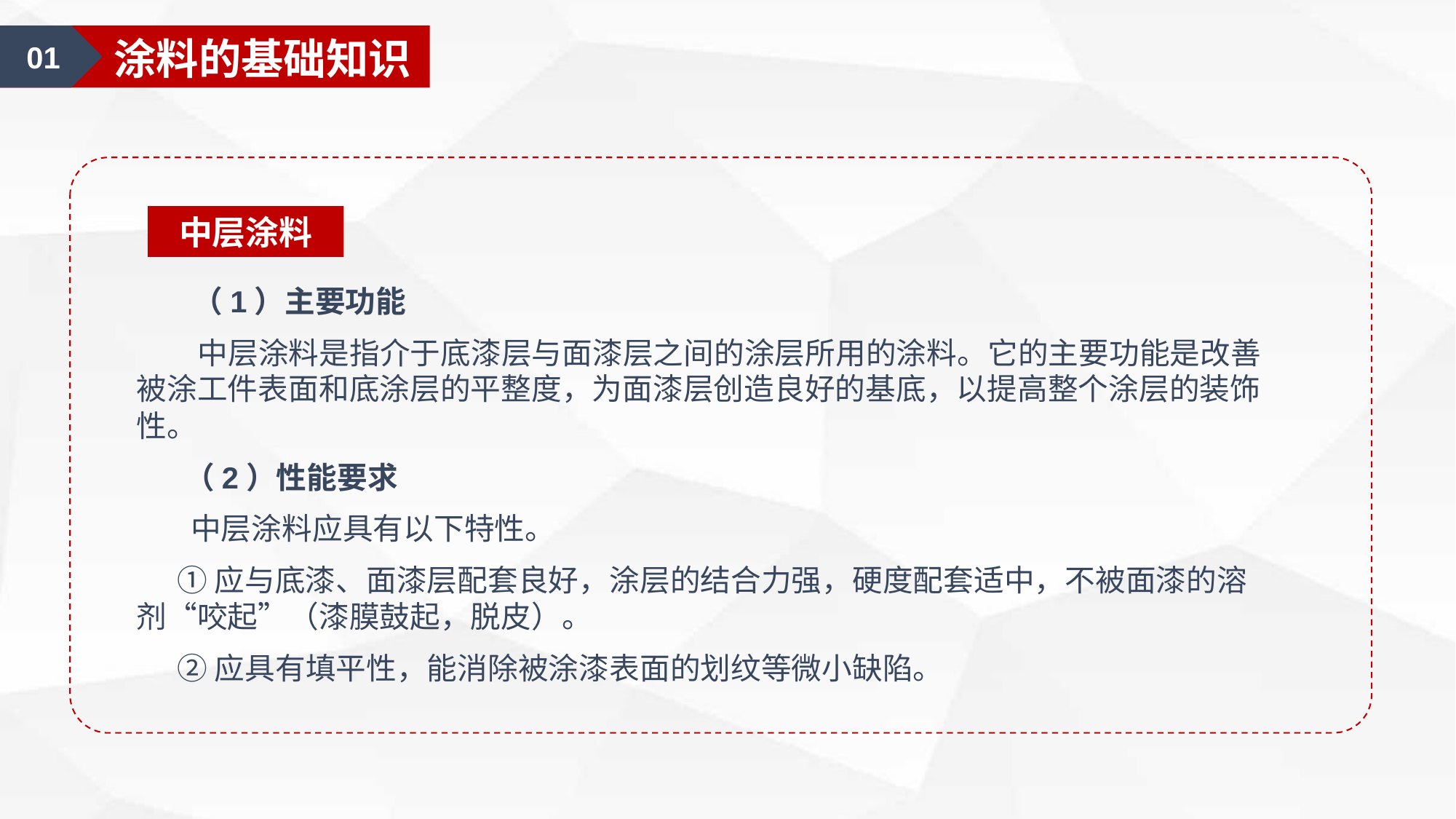

01
涂料的基础知识

中层涂料
        （1）主要功能
        中层涂料是指介于底漆层与面漆层之间的涂层所用的涂料。它的主要功能是改善被涂工件表面和底涂层的平整度，为面漆层创造良好的基底，以提高整个涂层的装饰性。
      （2）性能要求
       中层涂料应具有以下特性。
      ①应与底漆、面漆层配套良好，涂层的结合力强，硬度配套适中，不被面漆的溶剂“咬起”（漆膜鼓起，脱皮）。
      ②应具有填平性，能消除被涂漆表面的划纹等微小缺陷。